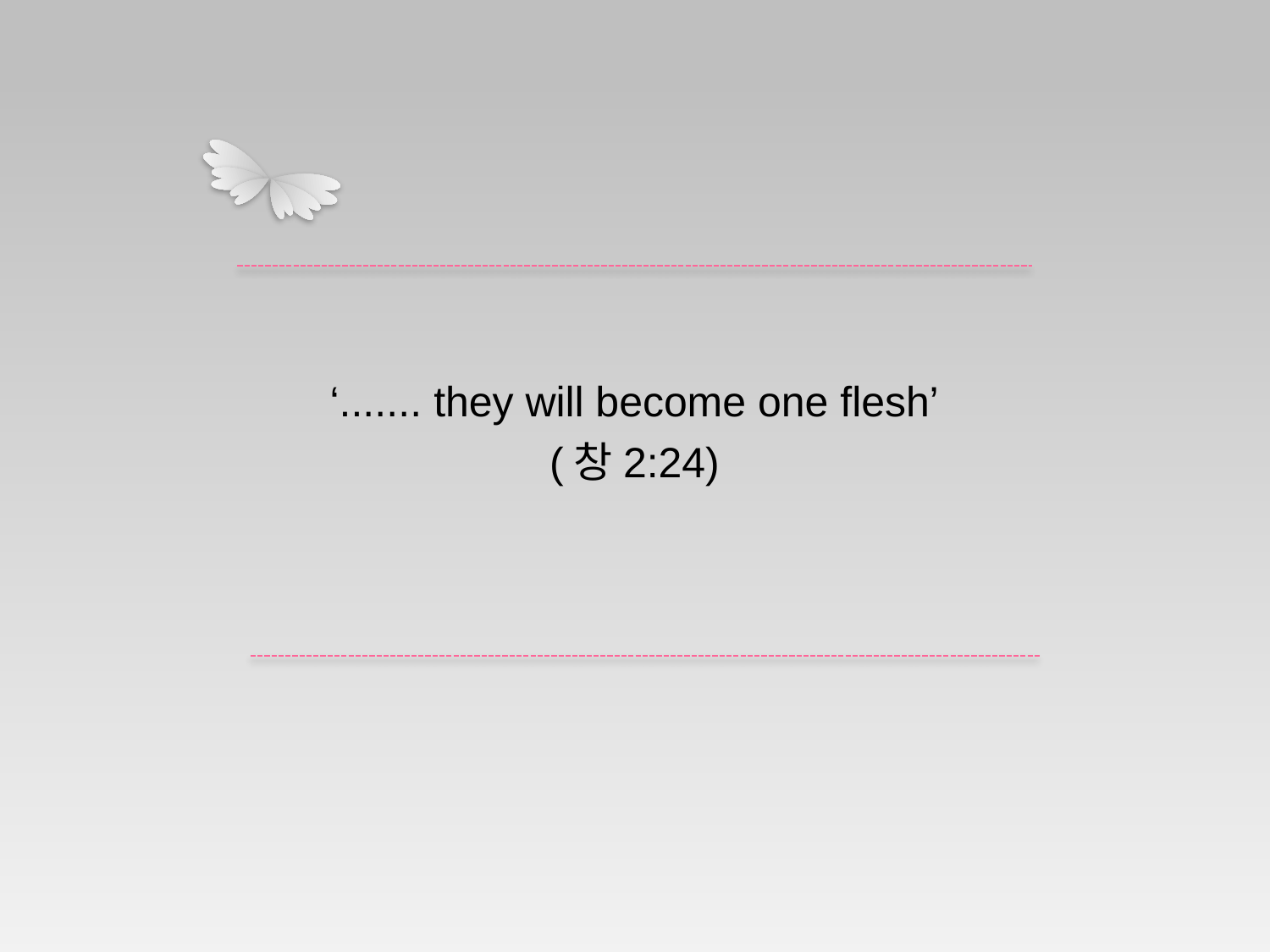

‘....... they will become one flesh’
(창2:24)